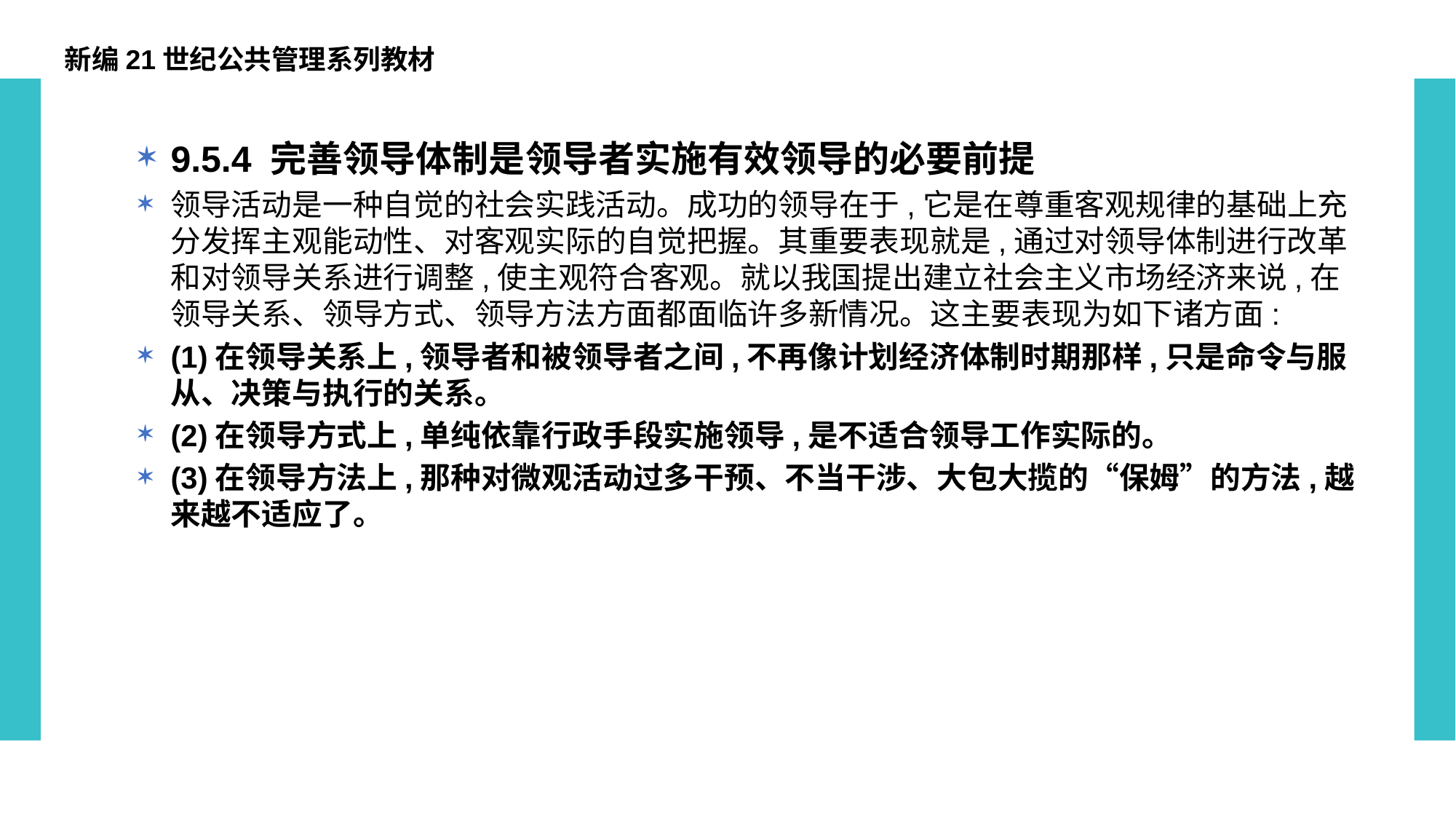

新编21世纪公共管理系列教材
9.5.4 完善领导体制是领导者实施有效领导的必要前提
领导活动是一种自觉的社会实践活动。成功的领导在于,它是在尊重客观规律的基础上充分发挥主观能动性、对客观实际的自觉把握。其重要表现就是,通过对领导体制进行改革和对领导关系进行调整,使主观符合客观。就以我国提出建立社会主义市场经济来说,在领导关系、领导方式、领导方法方面都面临许多新情况。这主要表现为如下诸方面:
(1)在领导关系上,领导者和被领导者之间,不再像计划经济体制时期那样,只是命令与服从、决策与执行的关系。
(2)在领导方式上,单纯依靠行政手段实施领导,是不适合领导工作实际的。
(3)在领导方法上,那种对微观活动过多干预、不当干涉、大包大揽的“保姆”的方法,越来越不适应了。